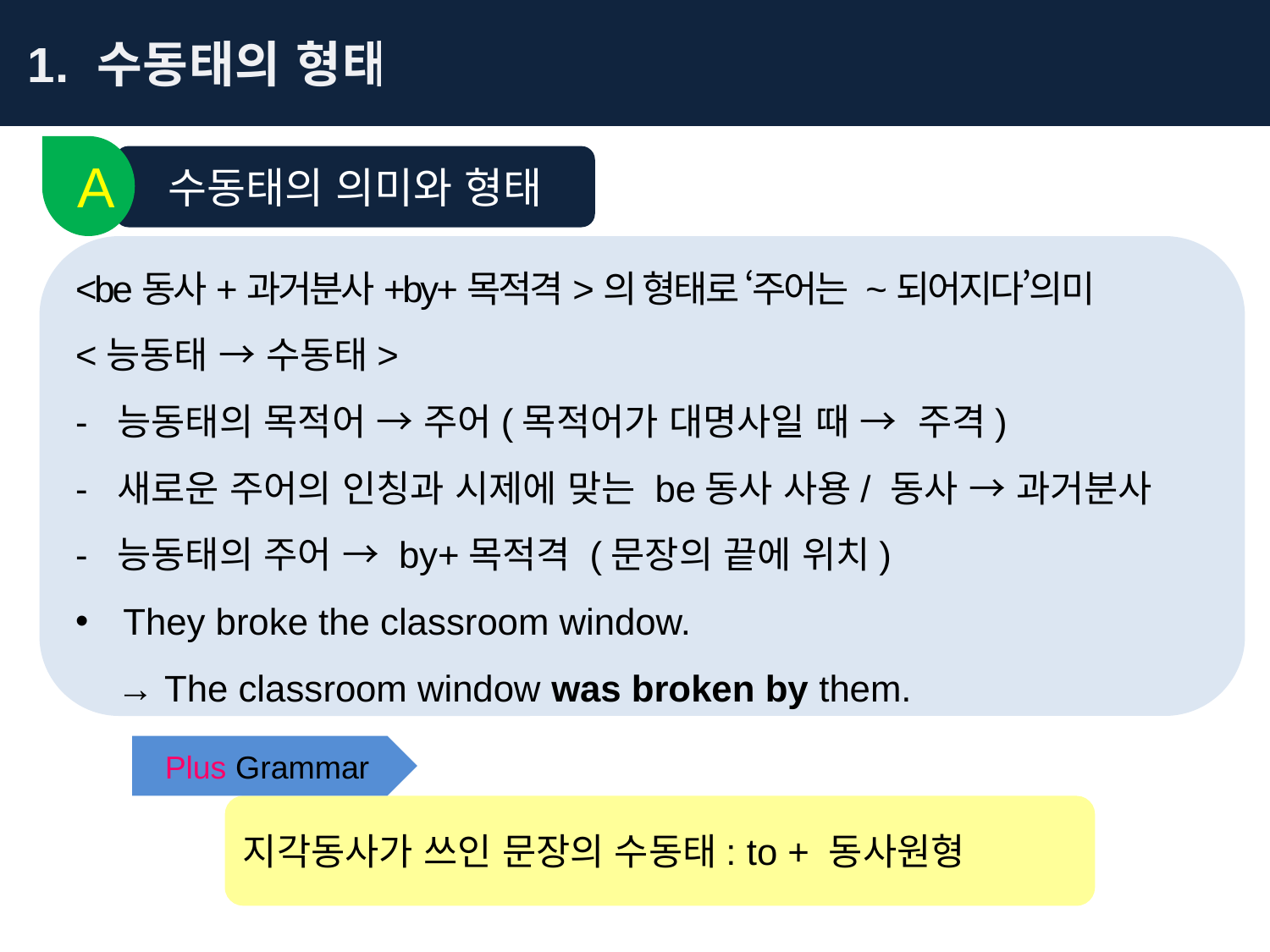

1. 수동태의 형태

A
수동태의 의미와 형태
<be동사+과거분사+by+목적격>의 형태로 ‘주어는 ~되어지다’의미
<능동태 → 수동태>
-  능동태의 목적어 → 주어(목적어가 대명사일 때 →  주격)
-  새로운 주어의 인칭과 시제에 맞는 be동사 사용/ 동사 → 과거분사
-  능동태의 주어 → by+목적격 (문장의 끝에 위치)
They broke the classroom window.
    → The classroom window was broken by them.
Plus Grammar
지각동사가 쓰인 문장의 수동태: to + 동사원형